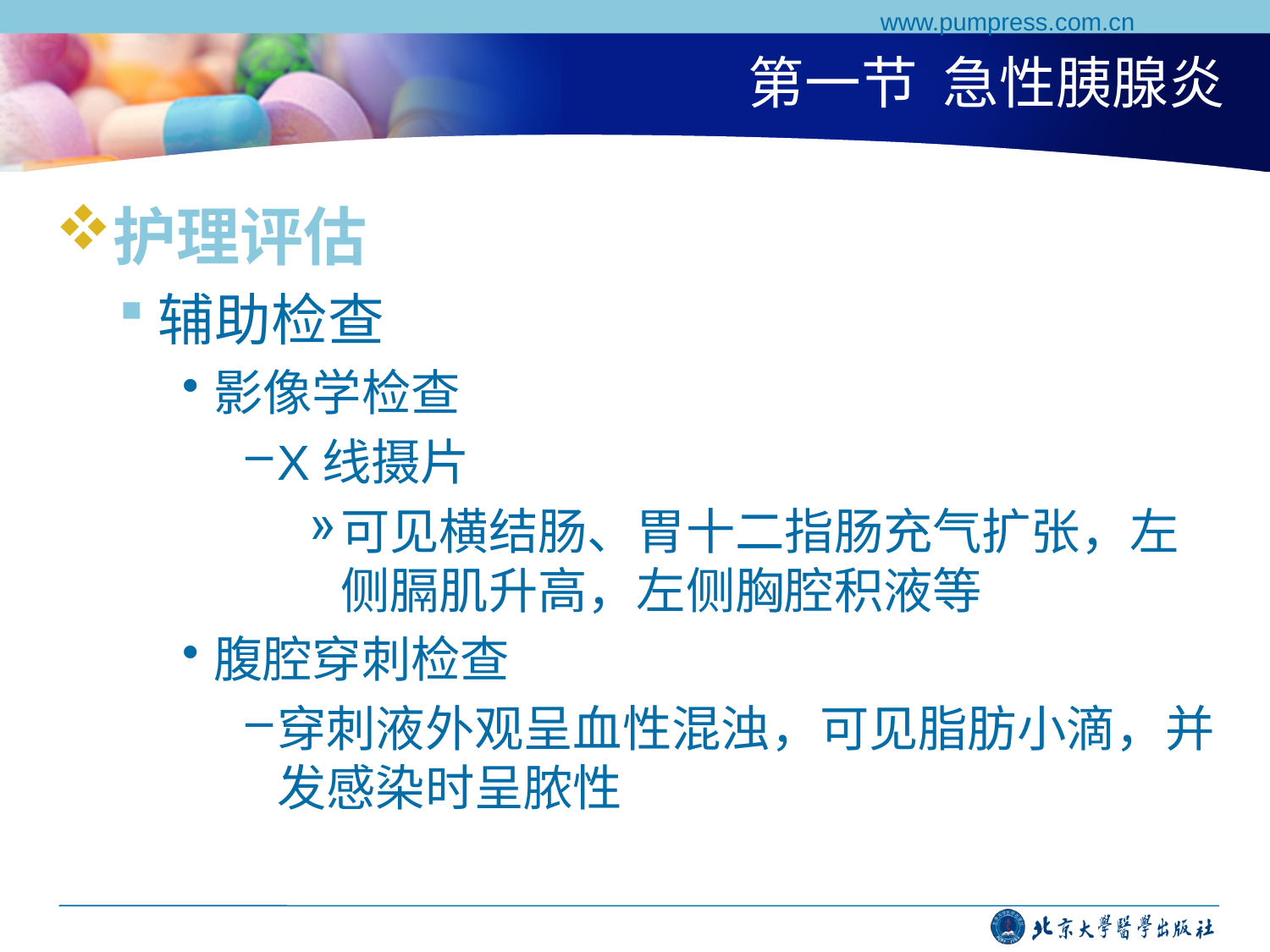

www.pumpress.com.cn
# 第一节  急性胰腺炎
护理评估
辅助检查
影像学检查
X线摄片
可见横结肠、胃十二指肠充气扩张，左侧膈肌升高，左侧胸腔积液等
腹腔穿刺检查
穿刺液外观呈血性混浊，可见脂肪小滴，并发感染时呈脓性